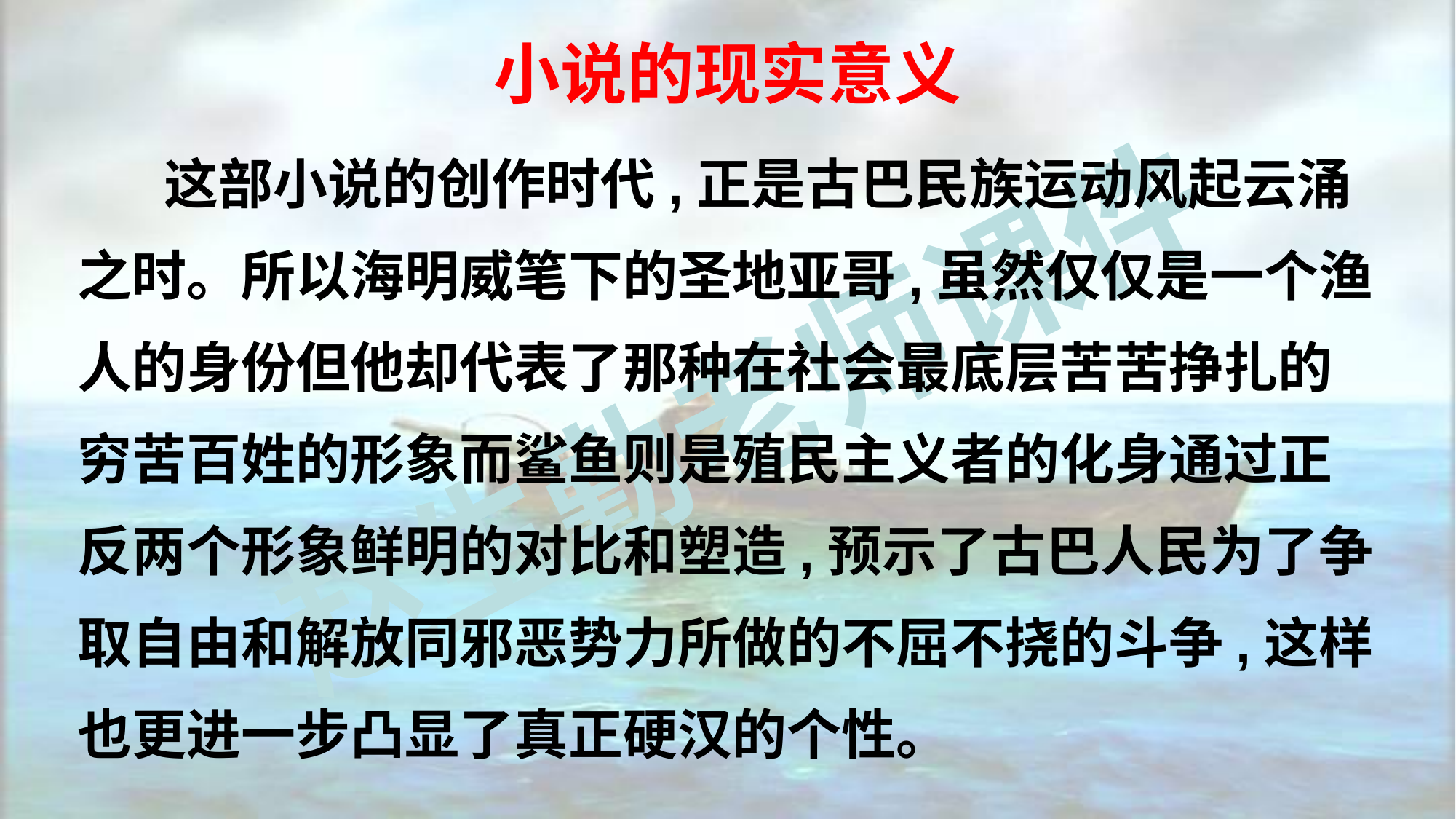

小说的现实意义
      这部小说的创作时代,正是古巴民族运动风起云涌之时。所以海明威笔下的圣地亚哥,虽然仅仅是一个渔人的身份但他却代表了那种在社会最底层苦苦挣扎的穷苦百姓的形象而鲨鱼则是殖民主义者的化身通过正反两个形象鲜明的对比和塑造,预示了古巴人民为了争取自由和解放同邪恶势力所做的不屈不挠的斗争,这样也更进一步凸显了真正硬汉的个性。